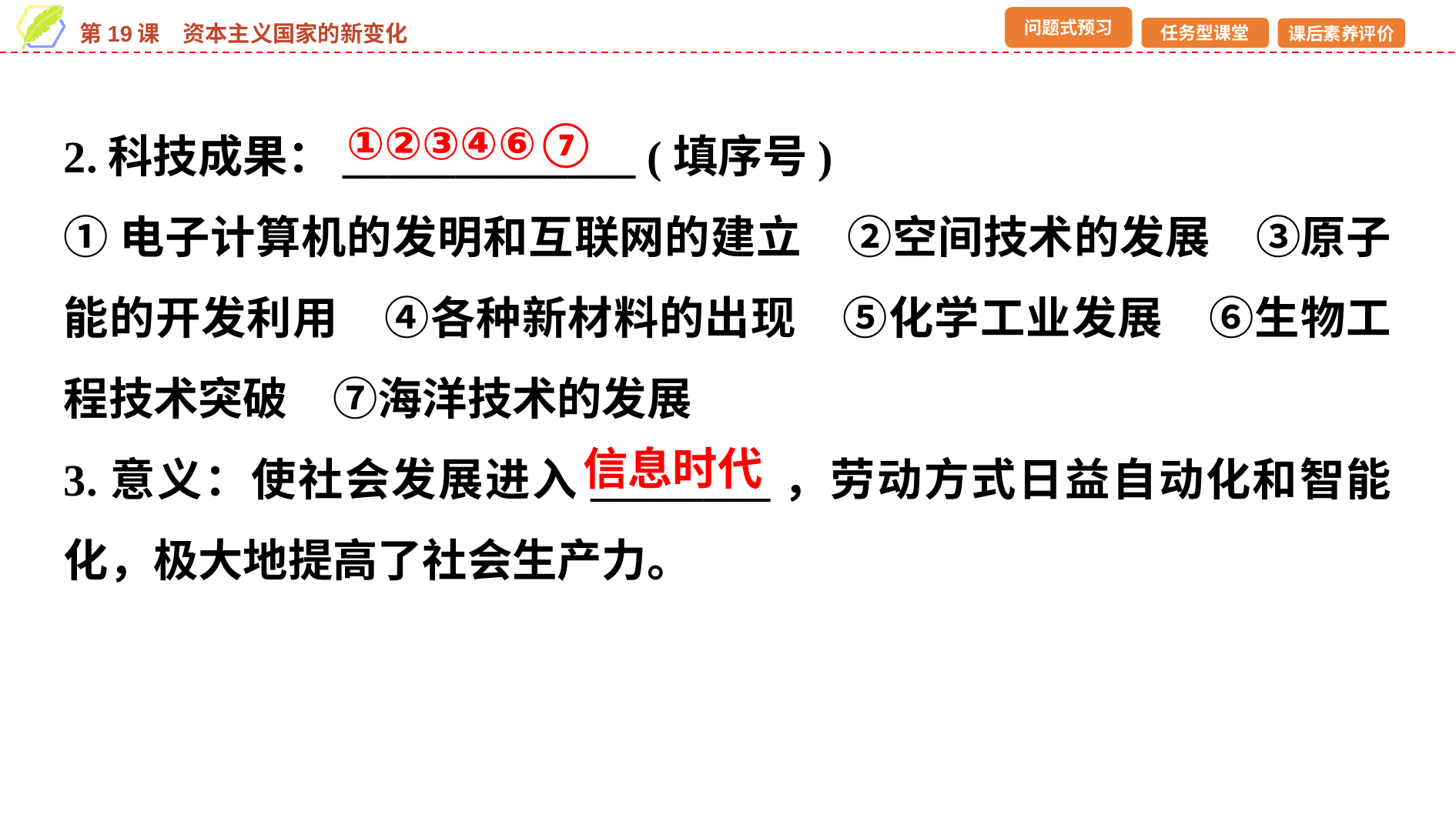

2.科技成果：_____________ (填序号)
①电子计算机的发明和互联网的建立　②空间技术的发展　③原子能的开发利用　④各种新材料的出现　⑤化学工业发展　⑥生物工程技术突破　⑦海洋技术的发展
3.意义：使社会发展进入________，劳动方式日益自动化和智能化，极大地提高了社会生产力。
①②③④⑥⑦
信息时代